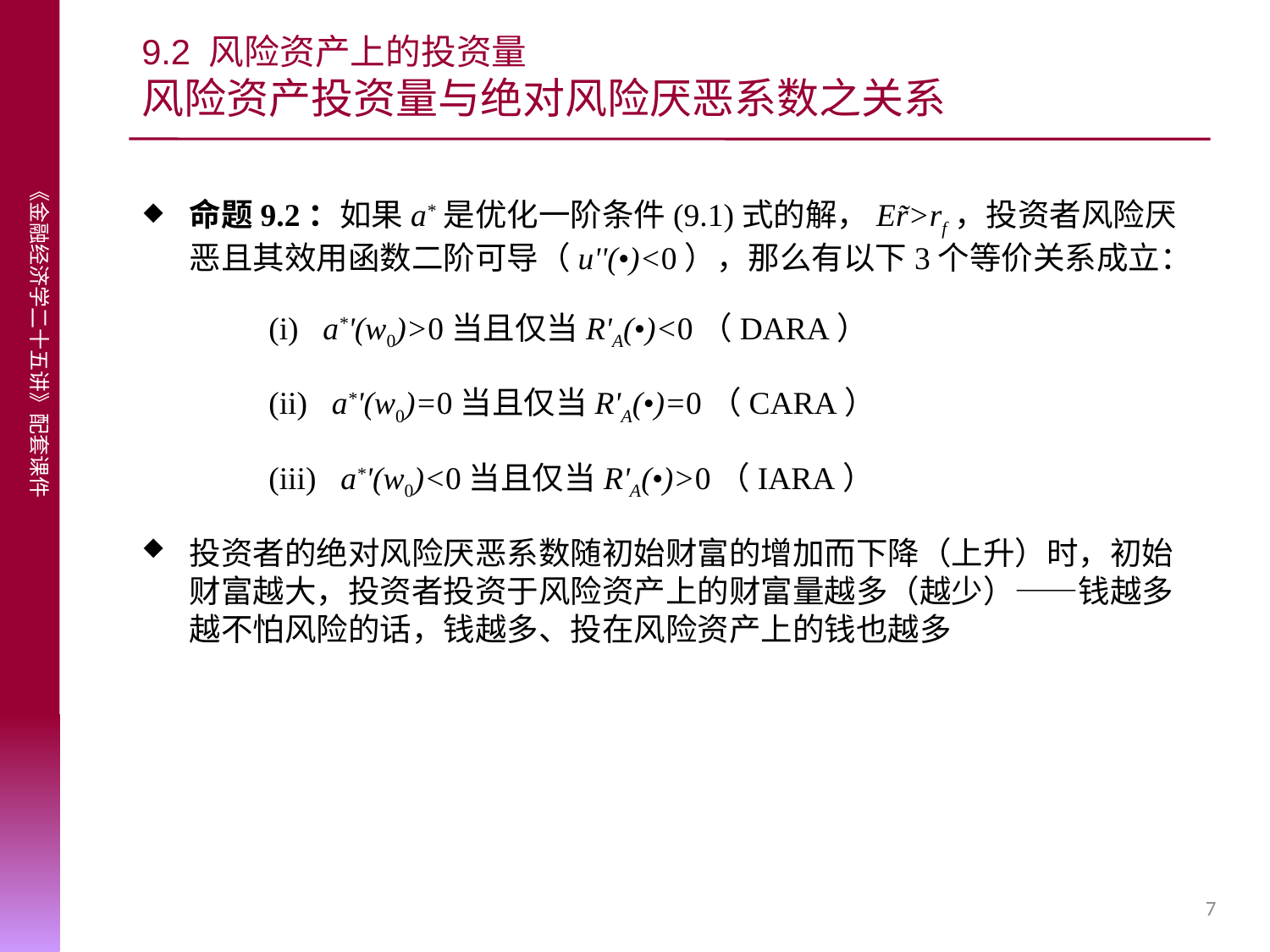

# 9.2 风险资产上的投资量 风险资产投资量与绝对风险厌恶系数之关系
命题9.2：如果a*是优化一阶条件(9.1)式的解，Er̃>rf，投资者风险厌恶且其效用函数二阶可导（u''(•)<0），那么有以下3个等价关系成立：
	(i)   a*'(w0)>0当且仅当R'A(•)<0（DARA）
	(ii)   a*'(w0)=0当且仅当R'A(•)=0（CARA）
	(iii)   a*'(w0)<0当且仅当R'A(•)>0（IARA）
投资者的绝对风险厌恶系数随初始财富的增加而下降（上升）时，初始财富越大，投资者投资于风险资产上的财富量越多（越少）——钱越多越不怕风险的话，钱越多、投在风险资产上的钱也越多

7